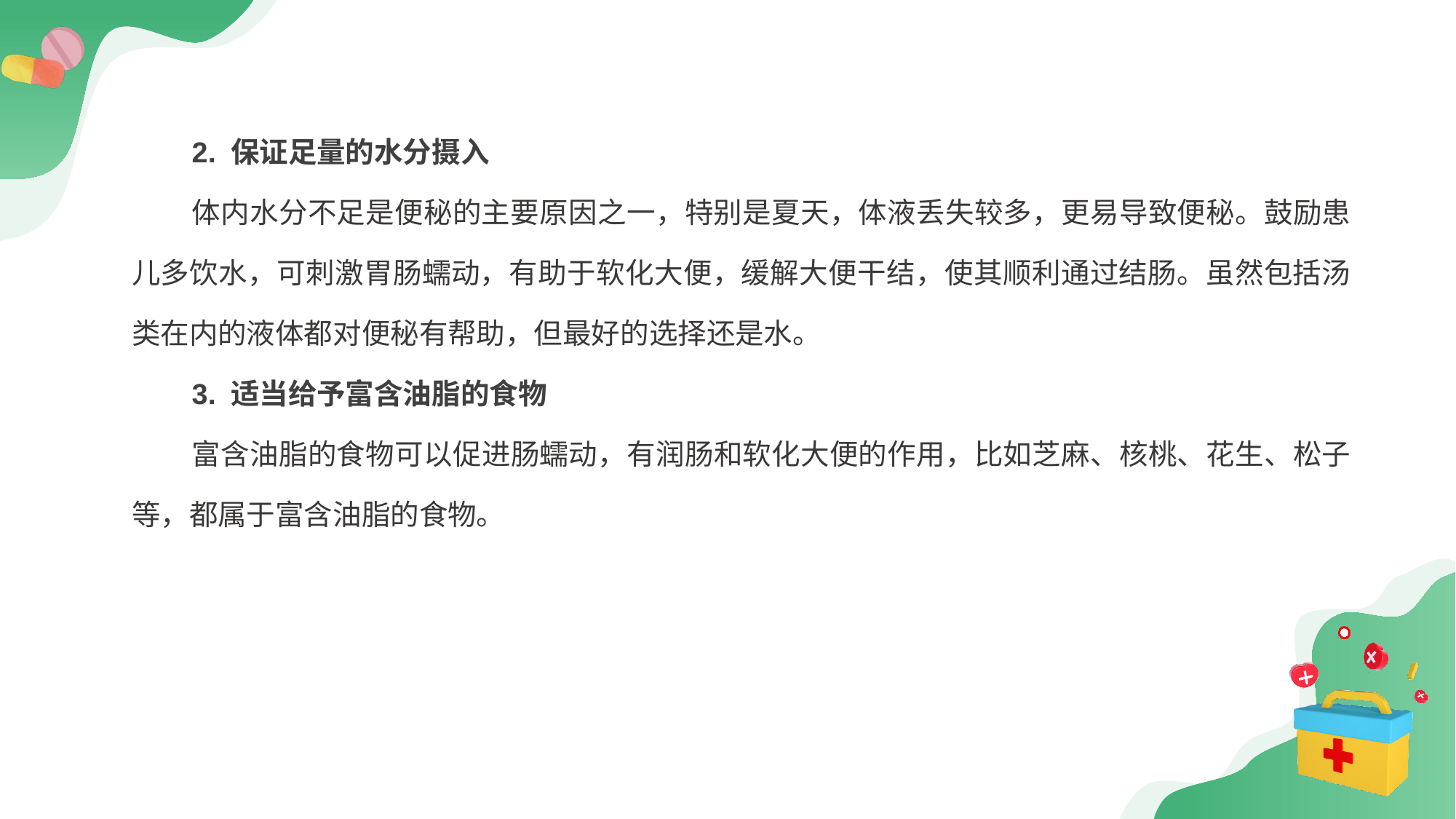

2. 保证足量的水分摄入
体内水分不足是便秘的主要原因之一，特别是夏天，体液丢失较多，更易导致便秘。鼓励患儿多饮水，可刺激胃肠蠕动，有助于软化大便，缓解大便干结，使其顺利通过结肠。虽然包括汤类在内的液体都对便秘有帮助，但最好的选择还是水。
3. 适当给予富含油脂的食物
富含油脂的食物可以促进肠蠕动，有润肠和软化大便的作用，比如芝麻、核桃、花生、松子等，都属于富含油脂的食物。